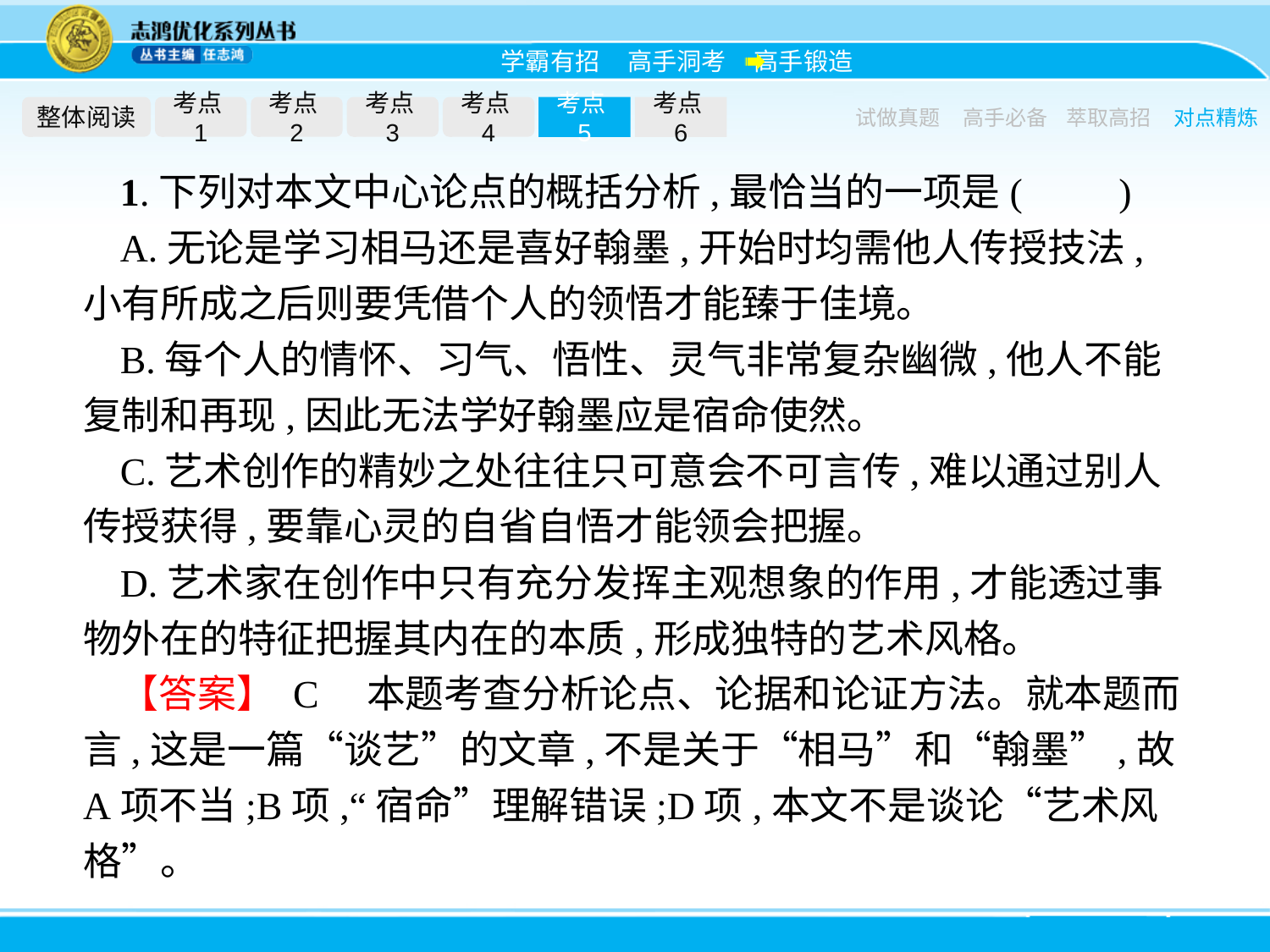

整体阅读
考点1
考点2
考点3
考点4
考点5
考点6
试做真题
高手必备
萃取高招
对点精炼
1.下列对本文中心论点的概括分析,最恰当的一项是(　　)
A.无论是学习相马还是喜好翰墨,开始时均需他人传授技法,小有所成之后则要凭借个人的领悟才能臻于佳境。
B.每个人的情怀、习气、悟性、灵气非常复杂幽微,他人不能复制和再现,因此无法学好翰墨应是宿命使然。
C.艺术创作的精妙之处往往只可意会不可言传,难以通过别人传授获得,要靠心灵的自省自悟才能领会把握。
D.艺术家在创作中只有充分发挥主观想象的作用,才能透过事物外在的特征把握其内在的本质,形成独特的艺术风格。
【答案】 C　本题考查分析论点、论据和论证方法。就本题而言,这是一篇“谈艺”的文章,不是关于“相马”和“翰墨”,故A项不当;B项,“宿命”理解错误;D项,本文不是谈论“艺术风格”。